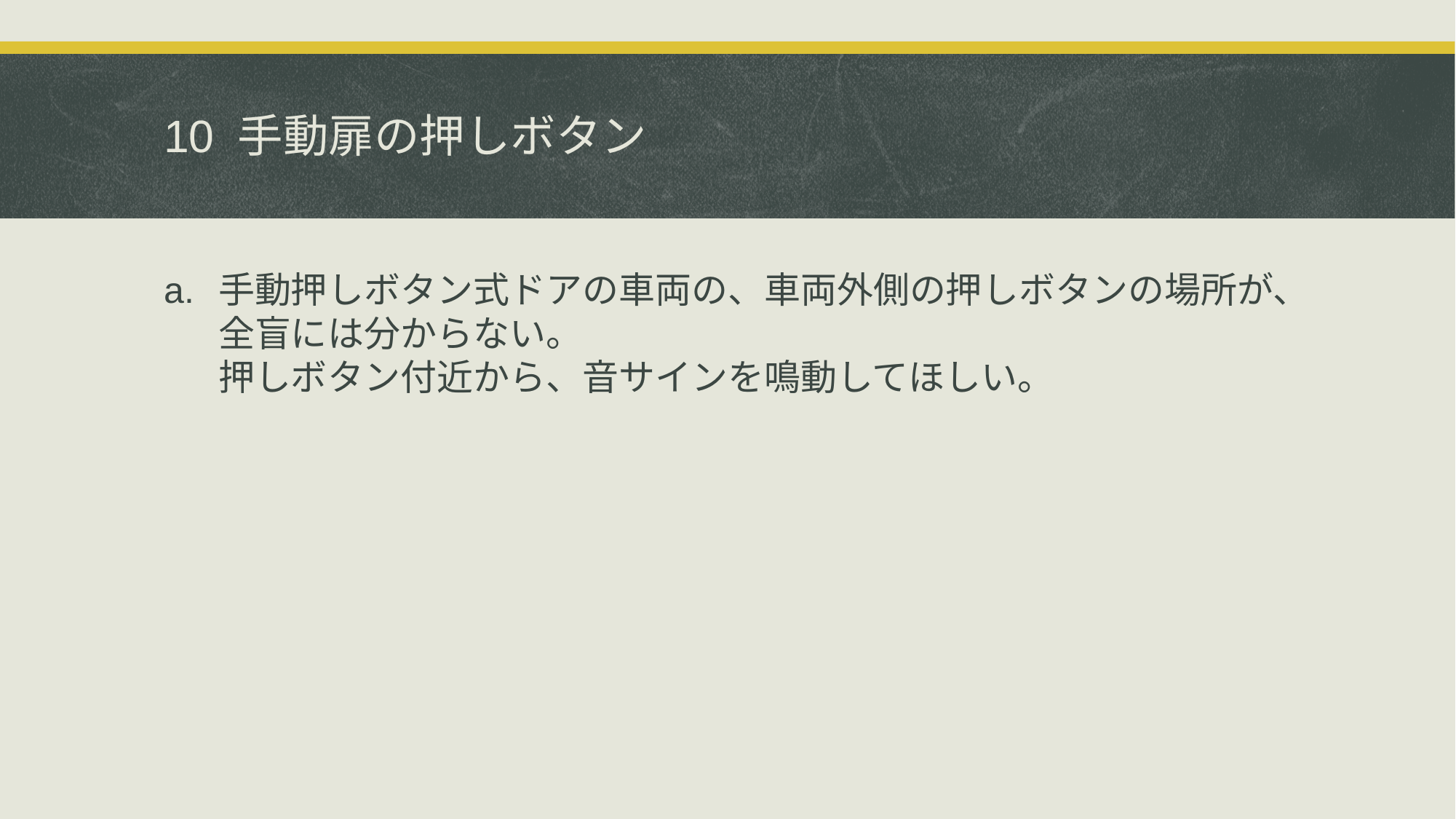

# 10 手動扉の押しボタン
手動押しボタン式ドアの車両の、車両外側の押しボタンの場所が、全盲には分からない。
押しボタン付近から、音サインを鳴動してほしい。